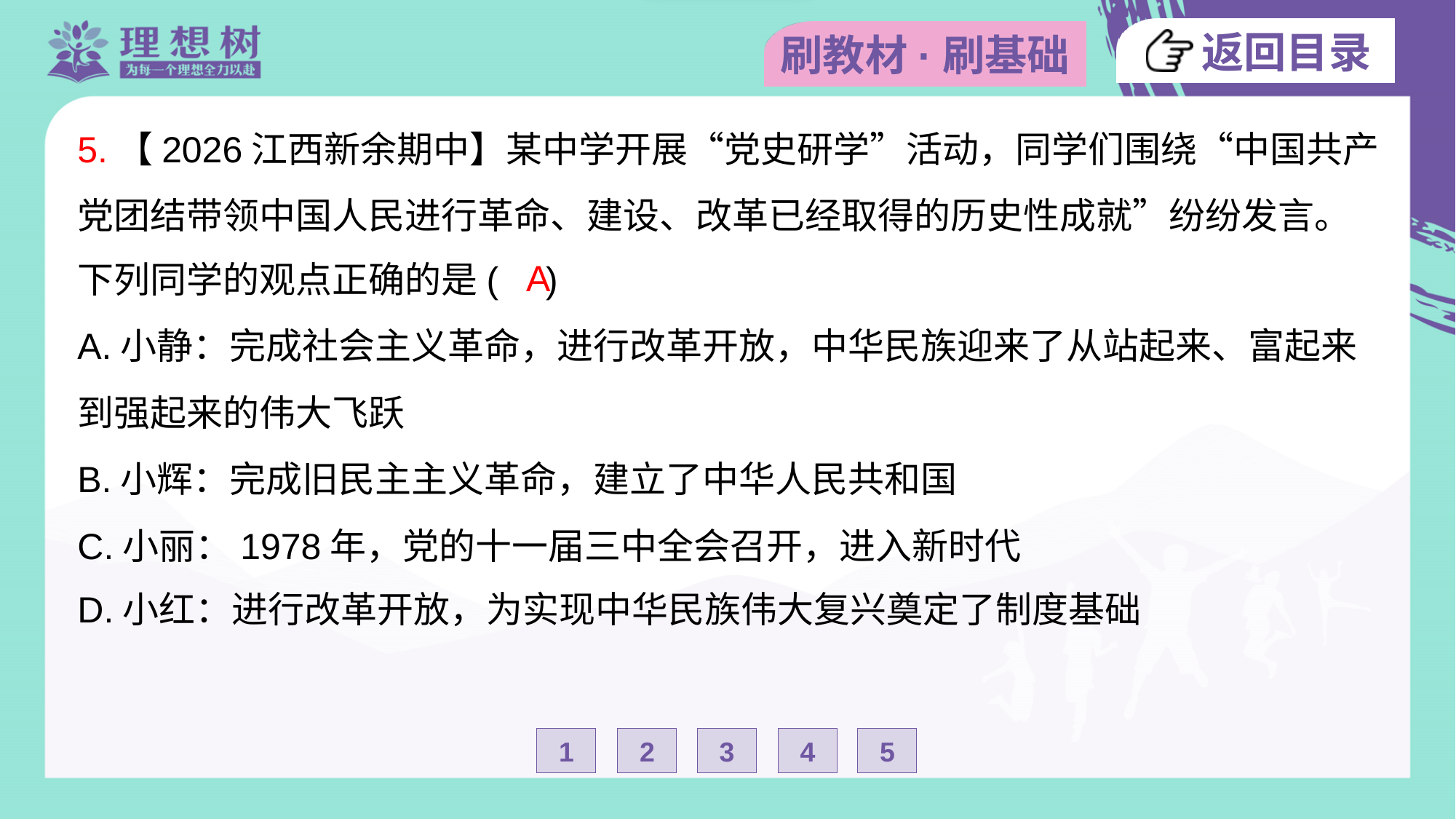

5.【2026江西新余期中】某中学开展“党史研学”活动，同学们围绕“中国共产
党团结带领中国人民进行革命、建设、改革已经取得的历史性成就”纷纷发言。
下列同学的观点正确的是(     )
A
A.小静：完成社会主义革命，进行改革开放，中华民族迎来了从站起来、富起来
到强起来的伟大飞跃
B.小辉：完成旧民主主义革命，建立了中华人民共和国
C.小丽：1978年，党的十一届三中全会召开，进入新时代
D.小红：进行改革开放，为实现中华民族伟大复兴奠定了制度基础